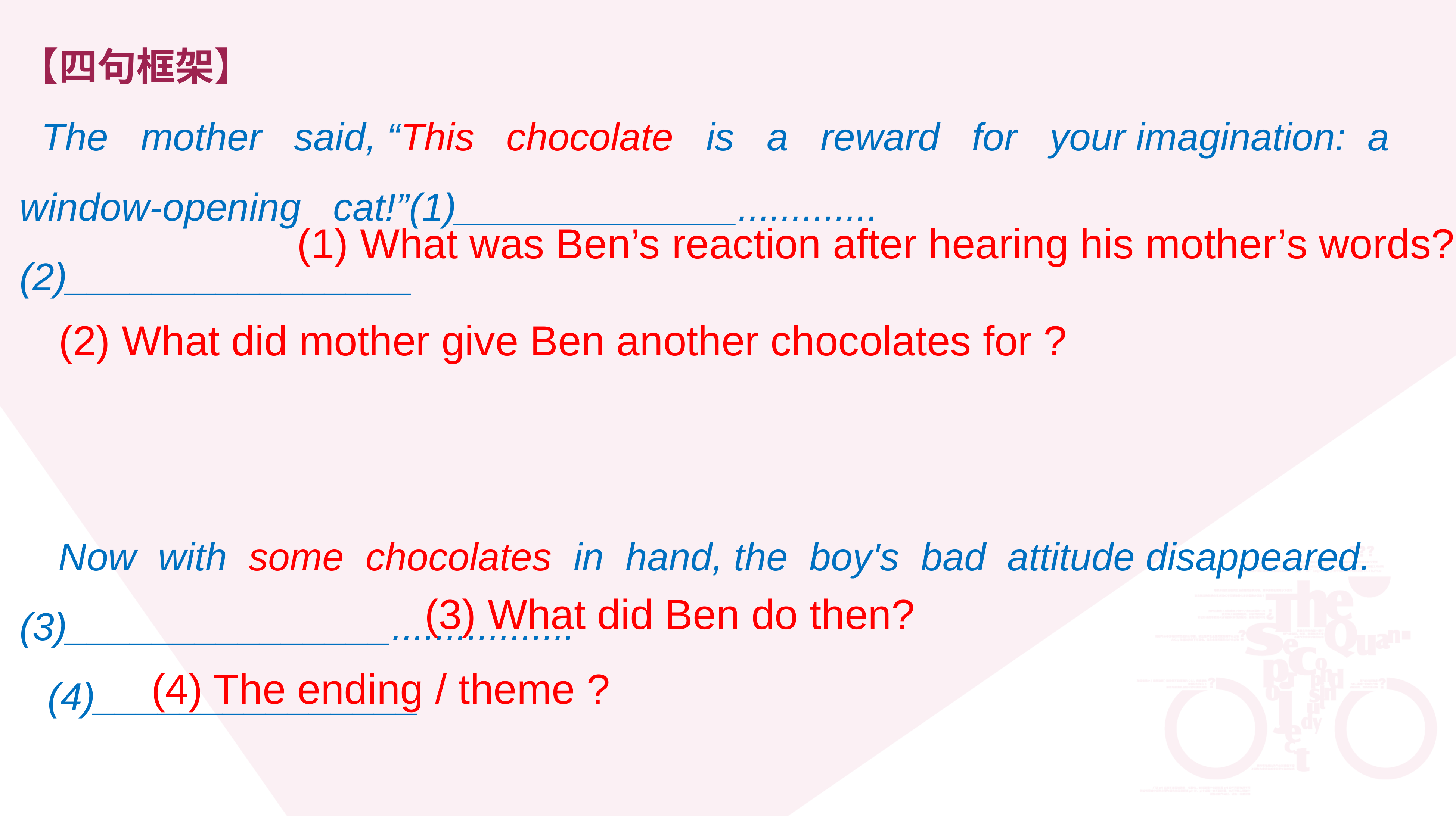

【四句框架】
  The   mother   said, “This   chocolate   is   a   reward   for   your imagination:  a   window-opening   cat!”(1)_____________.............
(2)________________

 Now  with  some  chocolates  in  hand, the  boy's  bad  attitude disappeared. (3)_______________.................
(4)_______________
(1) What was Ben’s reaction after hearing his mother’s words?

(2) What did mother give Ben another chocolates for ?
(3) What did Ben do then?
(4) The ending / theme ?